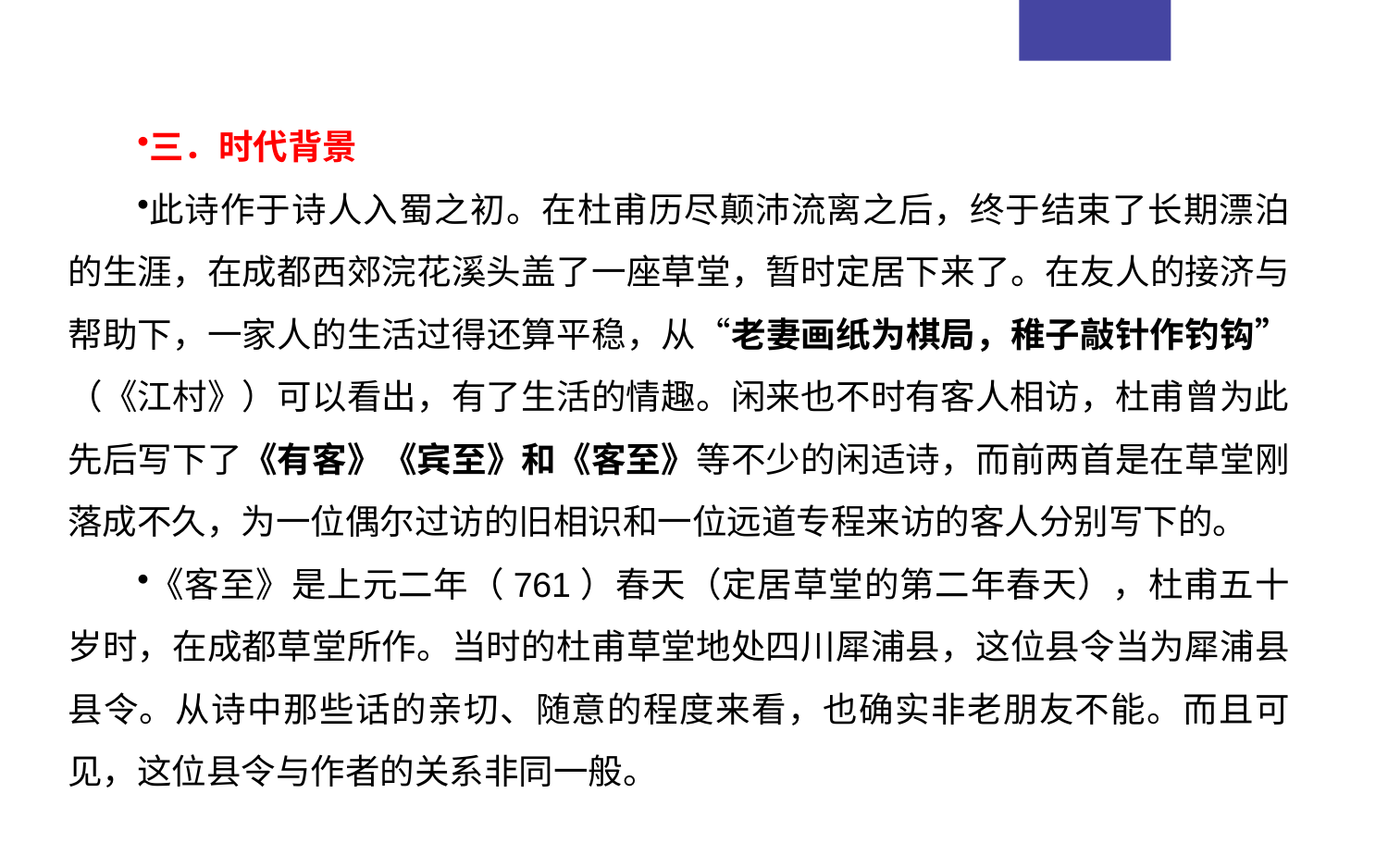

三．时代背景
此诗作于诗人入蜀之初。在杜甫历尽颠沛流离之后，终于结束了长期漂泊的生涯，在成都西郊浣花溪头盖了一座草堂，暂时定居下来了。在友人的接济与帮助下，一家人的生活过得还算平稳，从“老妻画纸为棋局，稚子敲针作钓钩”（《江村》）可以看出，有了生活的情趣。闲来也不时有客人相访，杜甫曾为此先后写下了《有客》《宾至》和《客至》等不少的闲适诗，而前两首是在草堂刚落成不久，为一位偶尔过访的旧相识和一位远道专程来访的客人分别写下的。
《客至》是上元二年（761）春天（定居草堂的第二年春天），杜甫五十岁时，在成都草堂所作。当时的杜甫草堂地处四川犀浦县，这位县令当为犀浦县县令。从诗中那些话的亲切、随意的程度来看，也确实非老朋友不能。而且可见，这位县令与作者的关系非同一般。